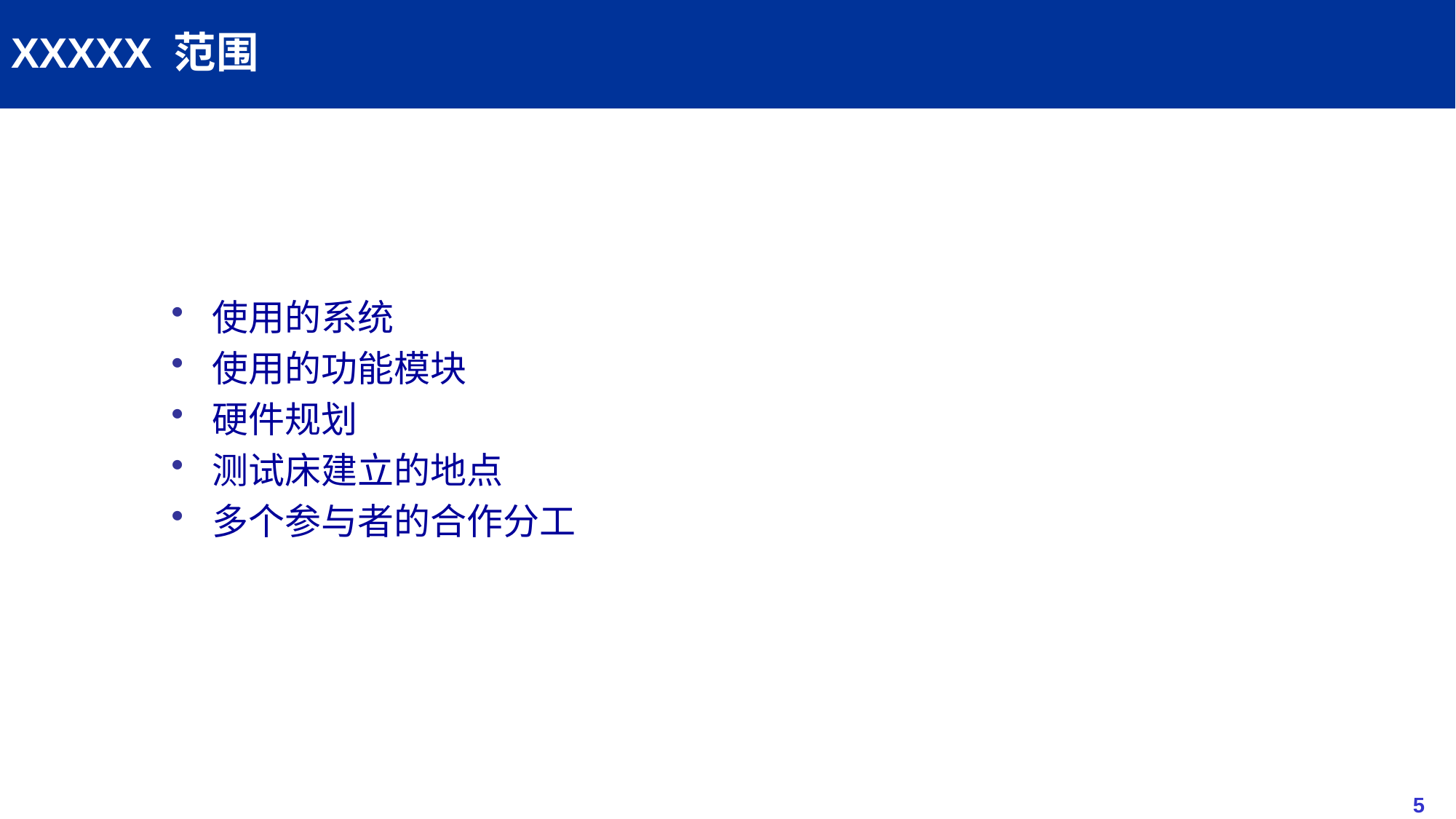

# XXXXX 范围
使用的系统
使用的功能模块
硬件规划
测试床建立的地点
多个参与者的合作分工